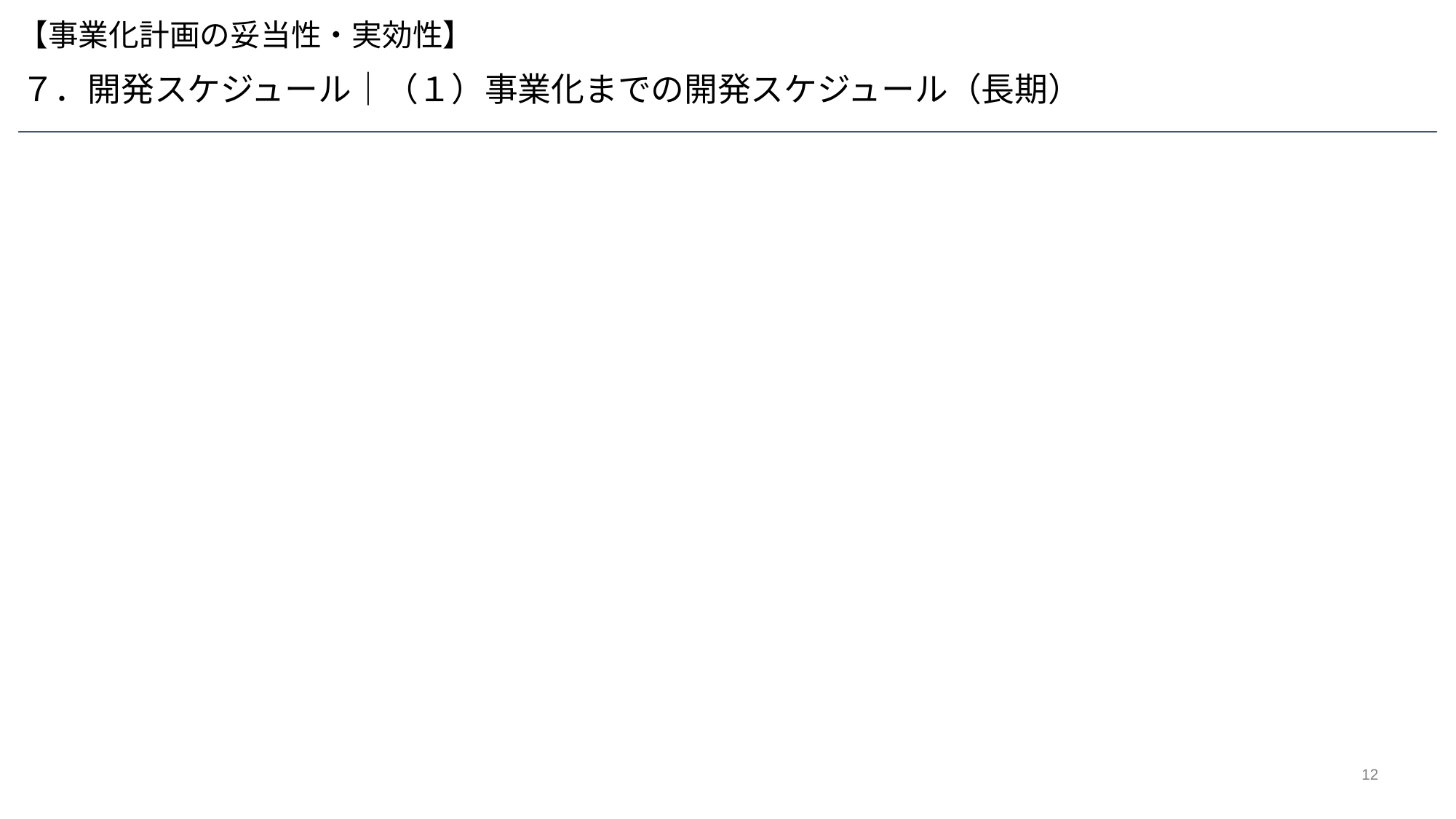

【事業化計画の妥当性・実効性】
７．開発スケジュール｜（１）事業化までの開発スケジュール（長期）